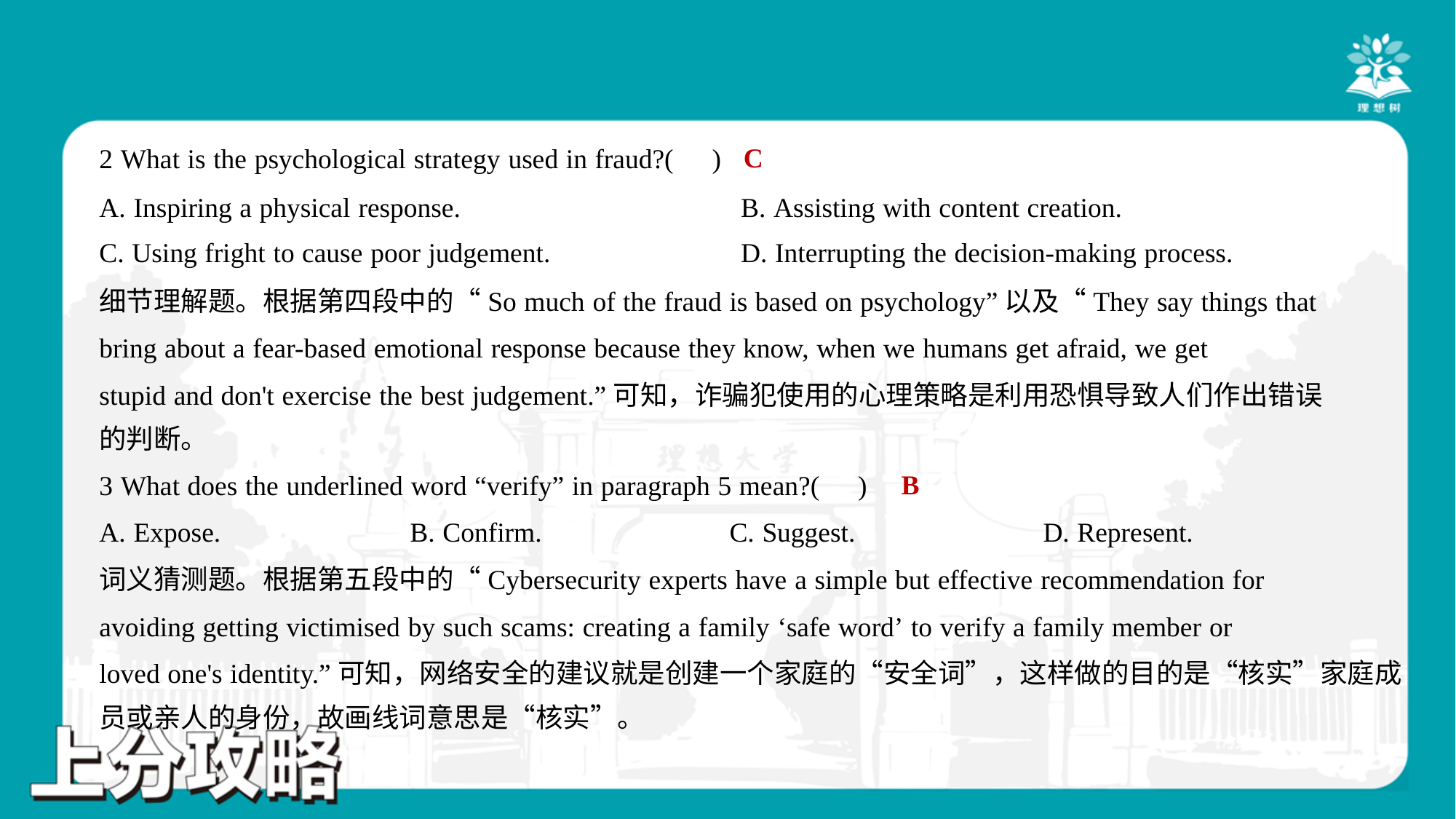

C
2 What is the psychological strategy used in fraud?(     )
A. Inspiring a physical response.	B. Assisting with content creation.
C. Using fright to cause poor judgement.	D. Interrupting the decision-making process.
细节理解题。根据第四段中的“So much of the fraud is based on psychology”以及“They say things that
bring about a fear-based emotional response because they know, when we humans get afraid, we get
stupid and don't exercise the best judgement.”可知，诈骗犯使用的心理策略是利用恐惧导致人们作出错误
的判断。
B
3 What does the underlined word “verify” in paragraph 5 mean?(     )
A. Expose.	B. Confirm.	C. Suggest.	D. Represent.
词义猜测题。根据第五段中的“Cybersecurity experts have a simple but effective recommendation for
avoiding getting victimised by such scams: creating a family ‘safe word’ to verify a family member or
loved one's identity.”可知，网络安全的建议就是创建一个家庭的“安全词”，这样做的目的是“核实”家庭成
员或亲人的身份，故画线词意思是“核实”。